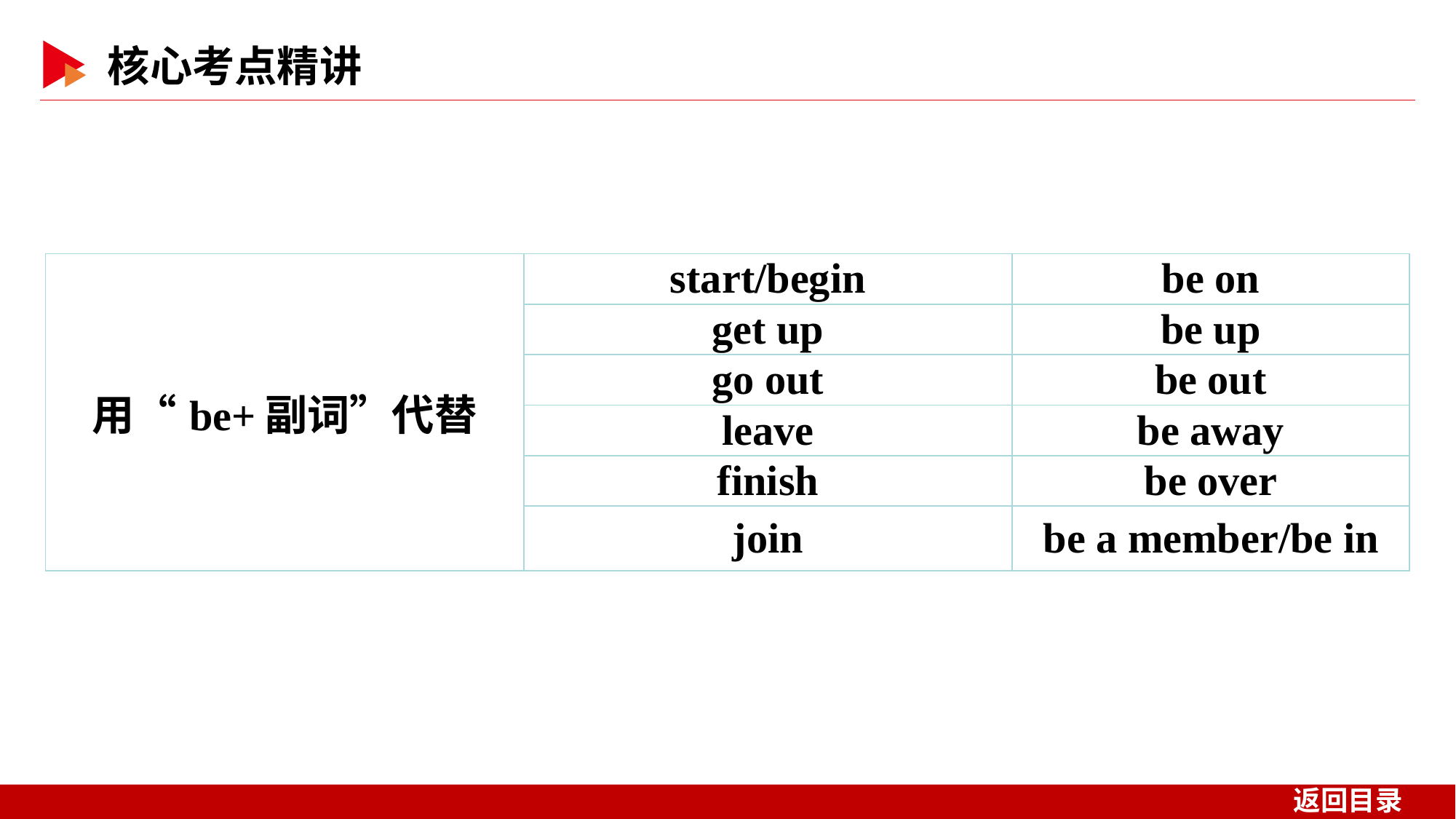

| 用“be+副词”代替 | start/begin | be on |
| --- | --- | --- |
|  | get up | be up |
|  | go out | be out |
|  | leave | be away |
|  | finish | be over |
|  | join | be a member/be in |